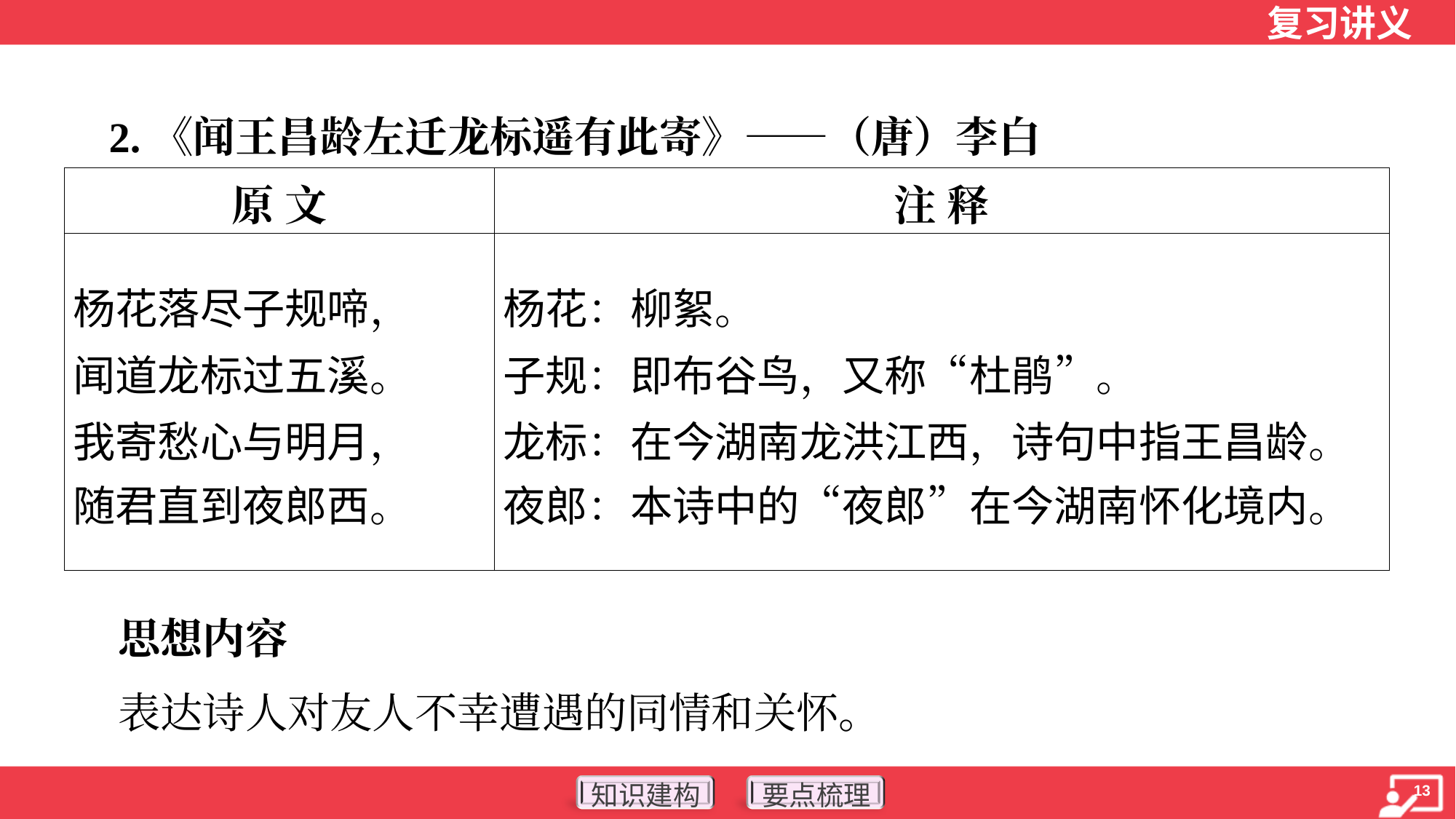

2.《闻王昌龄左迁龙标遥有此寄》——（唐）李白
| 原 文 | 注 释 |
| --- | --- |
| 杨花落尽子规啼， 闻道龙标过五溪。 我寄愁心与明月， 随君直到夜郎西。 | 杨花：柳絮。 子规：即布谷鸟，又称“杜鹃”。 龙标：在今湖南龙洪江西，诗句中指王昌龄。 夜郎：本诗中的“夜郎”在今湖南怀化境内。 |
    思想内容
    表达诗人对友人不幸遭遇的同情和关怀。